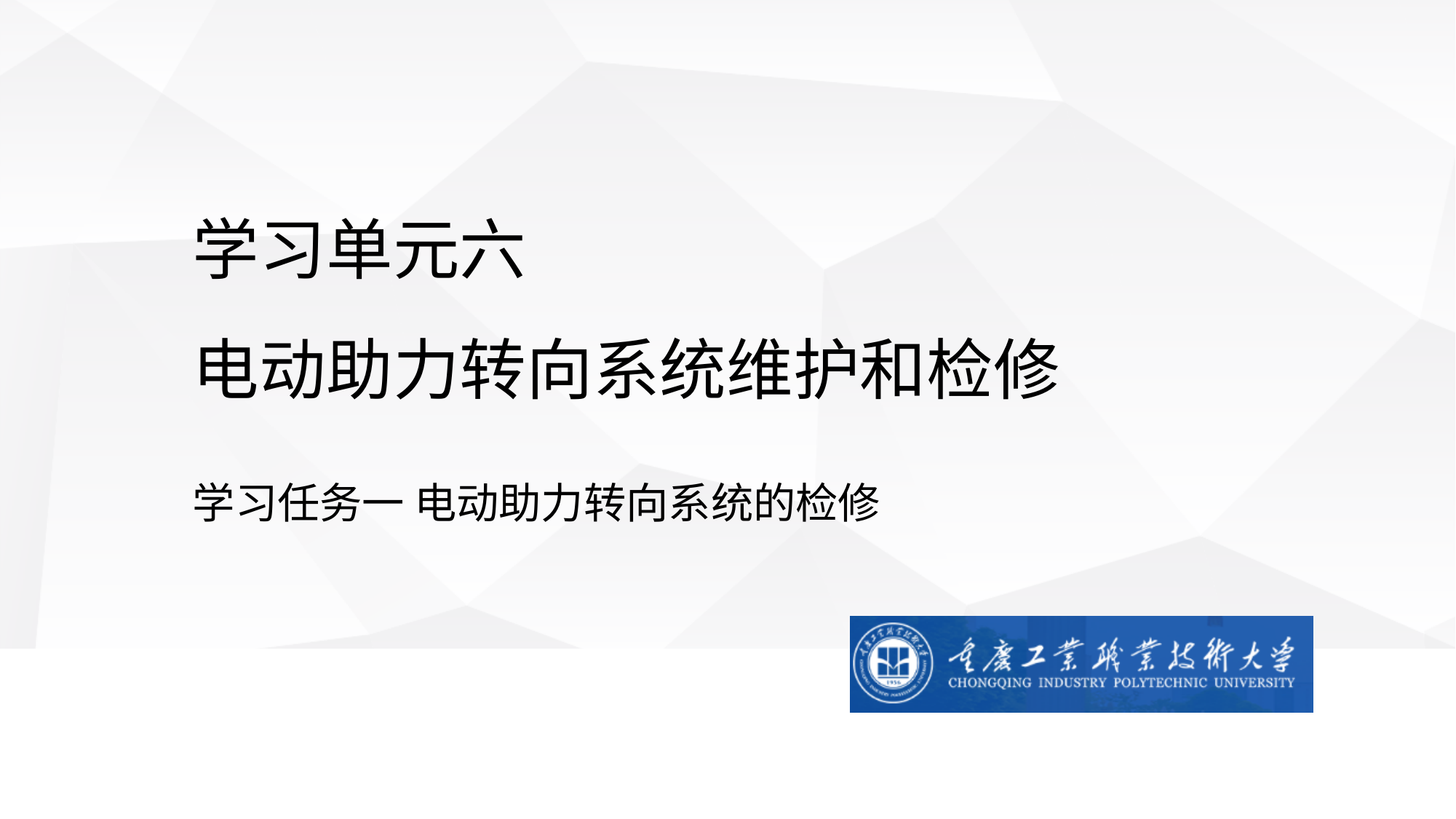

学习单元六
电动助力转向系统维护和检修
学习任务一 电动助力转向系统的检修